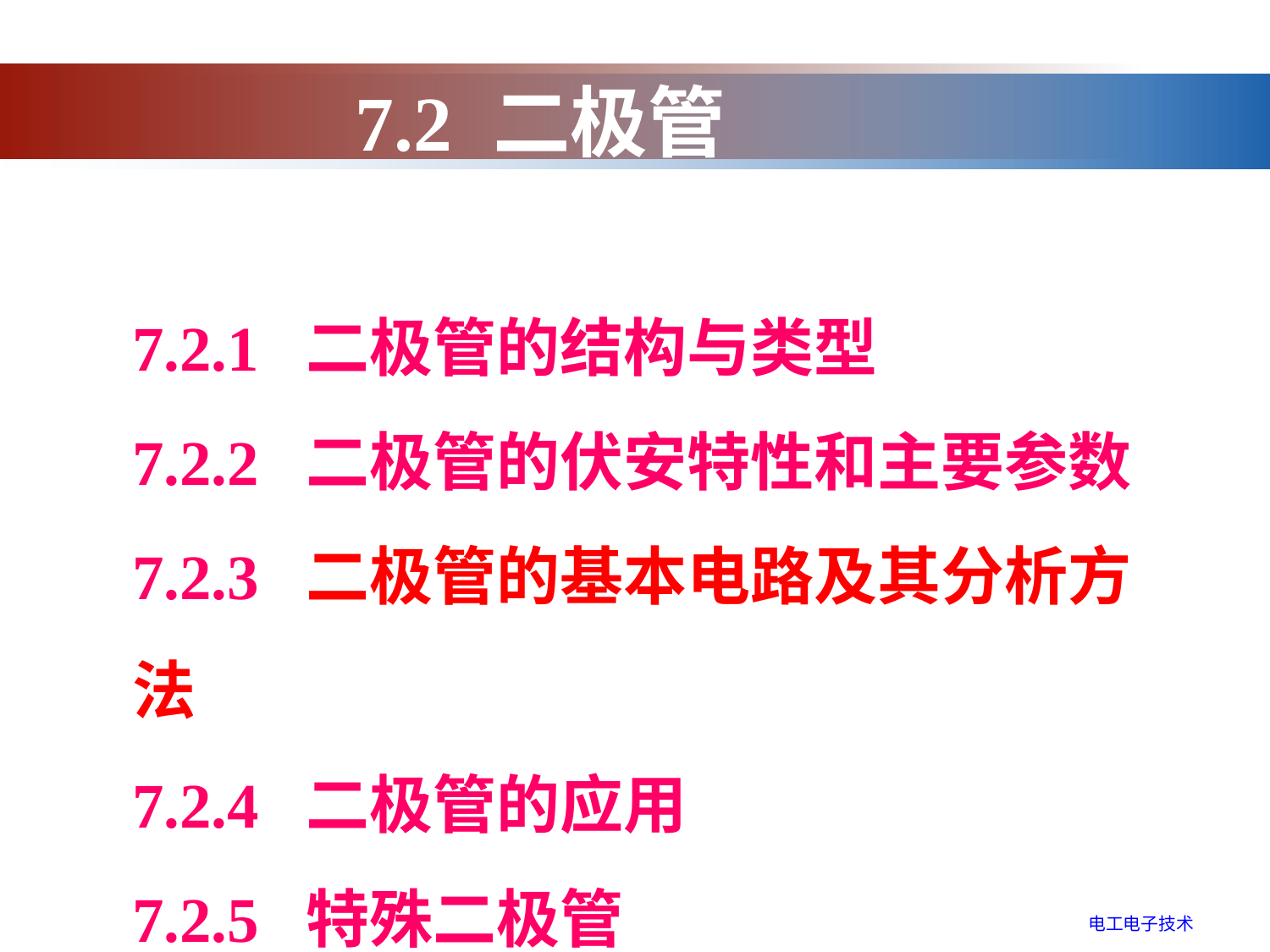

7.2 二极管
7.2.1  二极管的结构与类型
7.2.2  二极管的伏安特性和主要参数
7.2.3  二极管的基本电路及其分析方法
7.2.4  二极管的应用
7.2.5  特殊二极管
电工电子技术